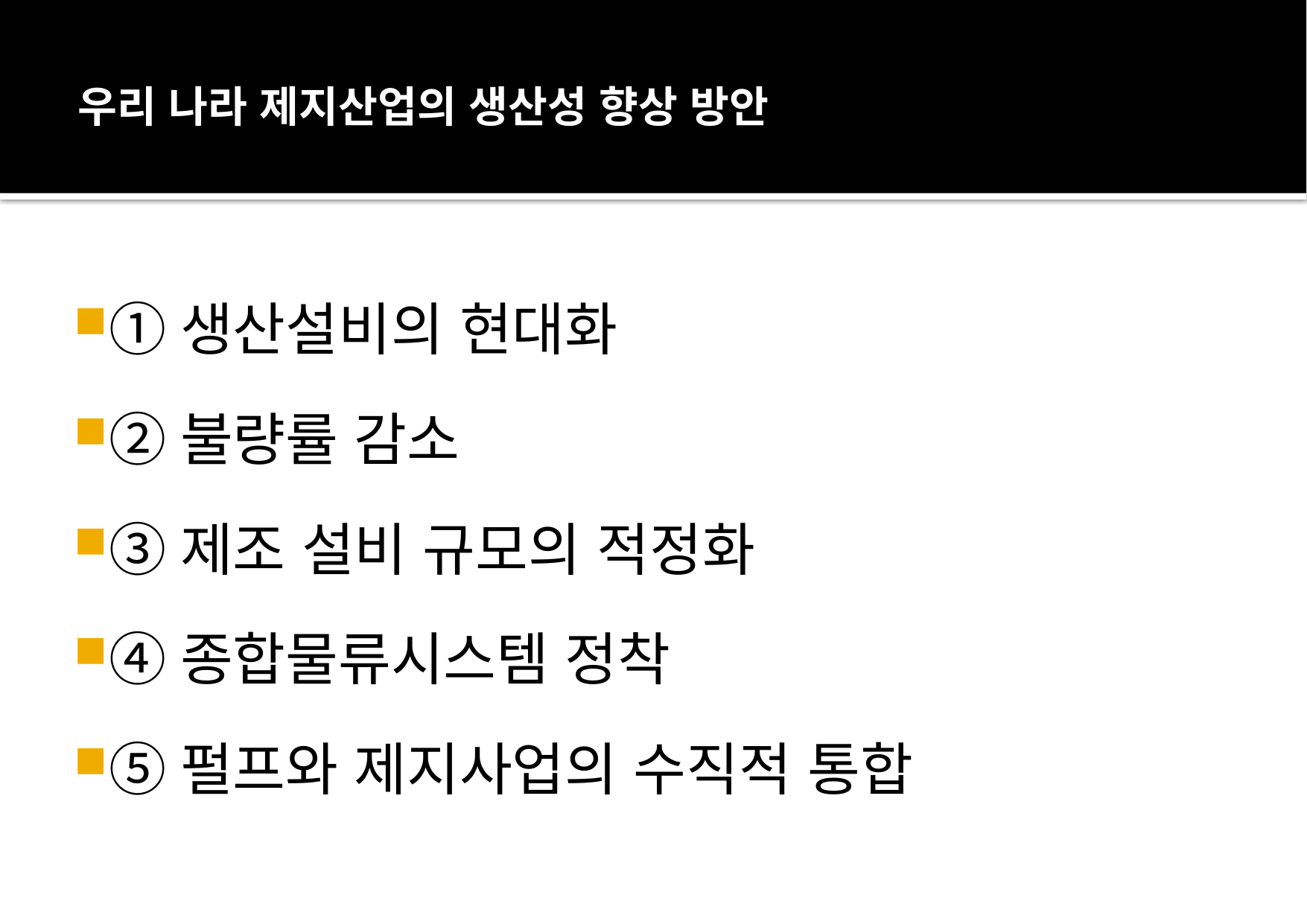

# 우리 나라 제지산업의 생산성 향상 방안
①생산설비의 현대화
②불량률 감소
③제조 설비 규모의 적정화
④종합물류시스템 정착
⑤펄프와 제지사업의 수직적 통합